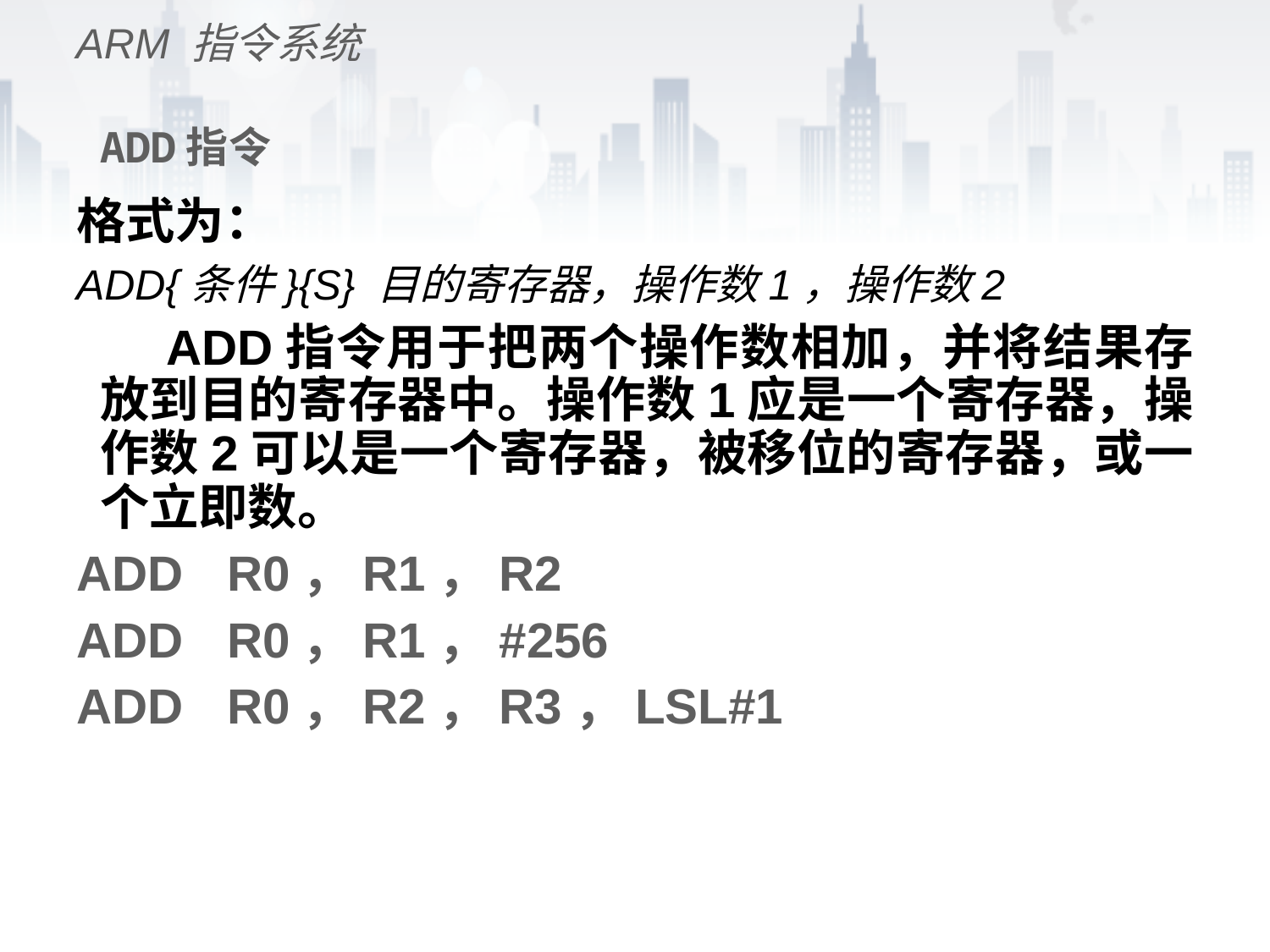

ARM 指令系统
# ADD指令
格式为：
ADD{条件}{S} 目的寄存器，操作数1，操作数2
      ADD指令用于把两个操作数相加，并将结果存放到目的寄存器中。操作数1应是一个寄存器，操作数2可以是一个寄存器，被移位的寄存器，或一个立即数。
ADD 	R0，R1，R2
ADD 	R0，R1，#256
ADD 	R0，R2，R3，LSL#1